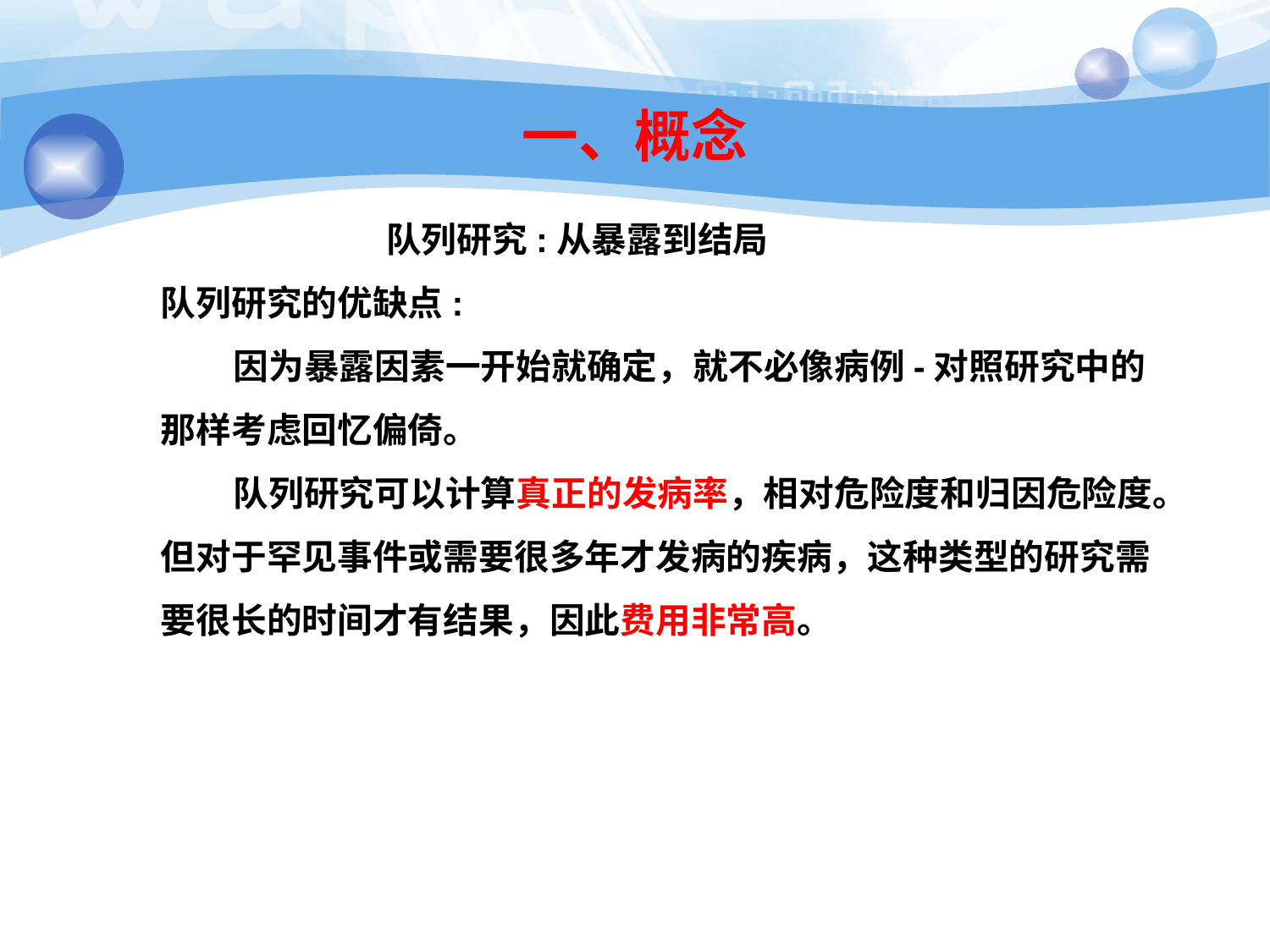

# 一、概念
                           队列研究:从暴露到结局
队列研究的优缺点:
        因为暴露因素一开始就确定，就不必像病例-对照研究中的那样考虑回忆偏倚。
        队列研究可以计算真正的发病率，相对危险度和归因危险度。
但对于罕见事件或需要很多年才发病的疾病，这种类型的研究需要很长的时间才有结果，因此费用非常高。